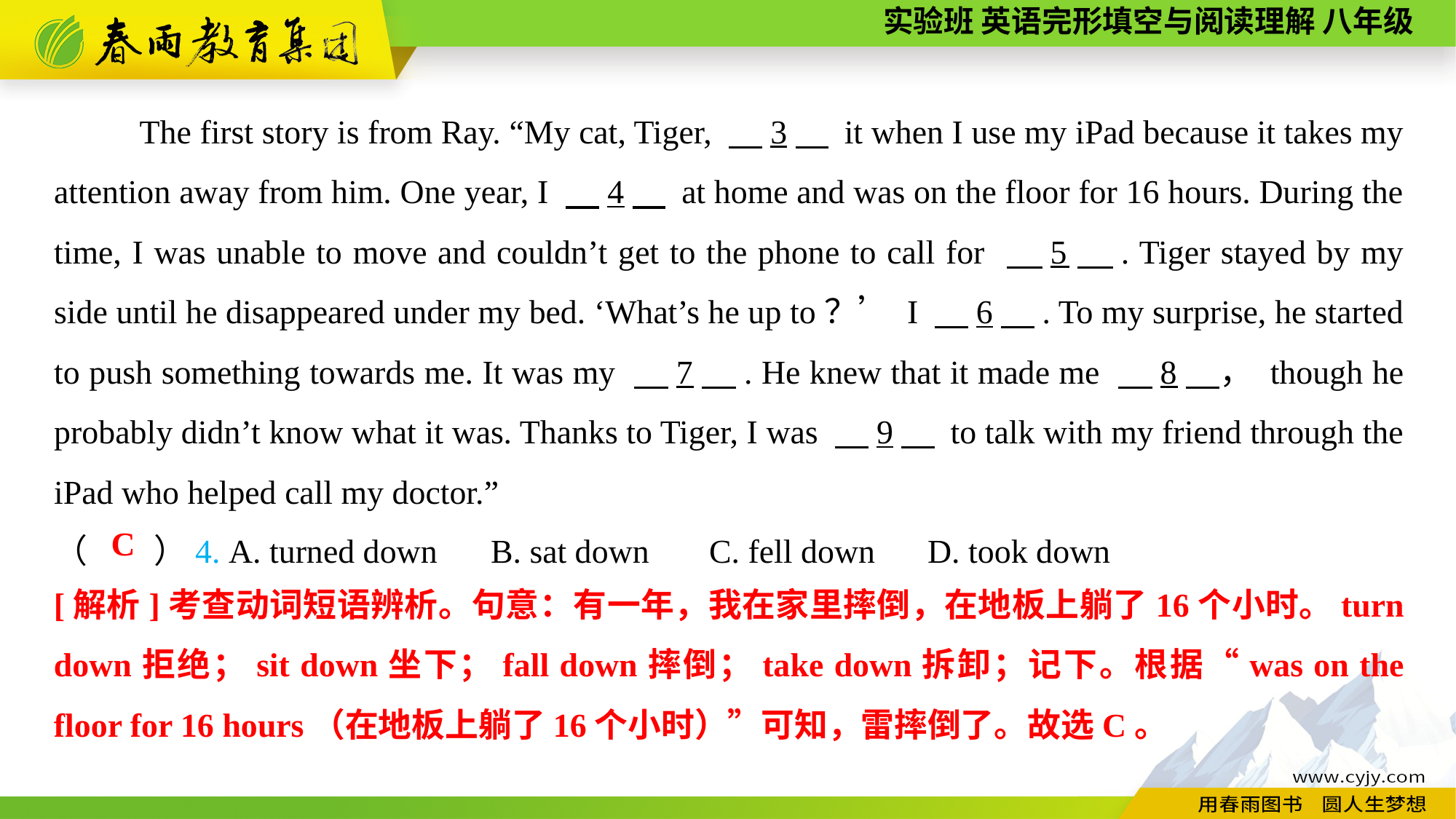

The first story is from Ray. “My cat, Tiger, 　3　 it when I use my iPad because it takes my attention away from him. One year, I 　4　 at home and was on the floor for 16 hours. During the time, I was unable to move and couldn’t get to the phone to call for 　5　. Tiger stayed by my side until he disappeared under my bed. ‘What’s he up to？’ I 　6　. To my surprise, he started to push something towards me. It was my 　7　. He knew that it made me 　8　， though he probably didn’t know what it was. Thanks to Tiger, I was 　9　 to talk with my friend through the iPad who helped call my doctor.”
（　　）4. A. turned down	B. sat down	C. fell down	D. took down
C
[解析]考查动词短语辨析。句意：有一年，我在家里摔倒，在地板上躺了16个小时。turn down拒绝；sit down坐下；fall down摔倒；take down拆卸；记下。根据“was on the floor for 16 hours（在地板上躺了16个小时）”可知，雷摔倒了。故选C。